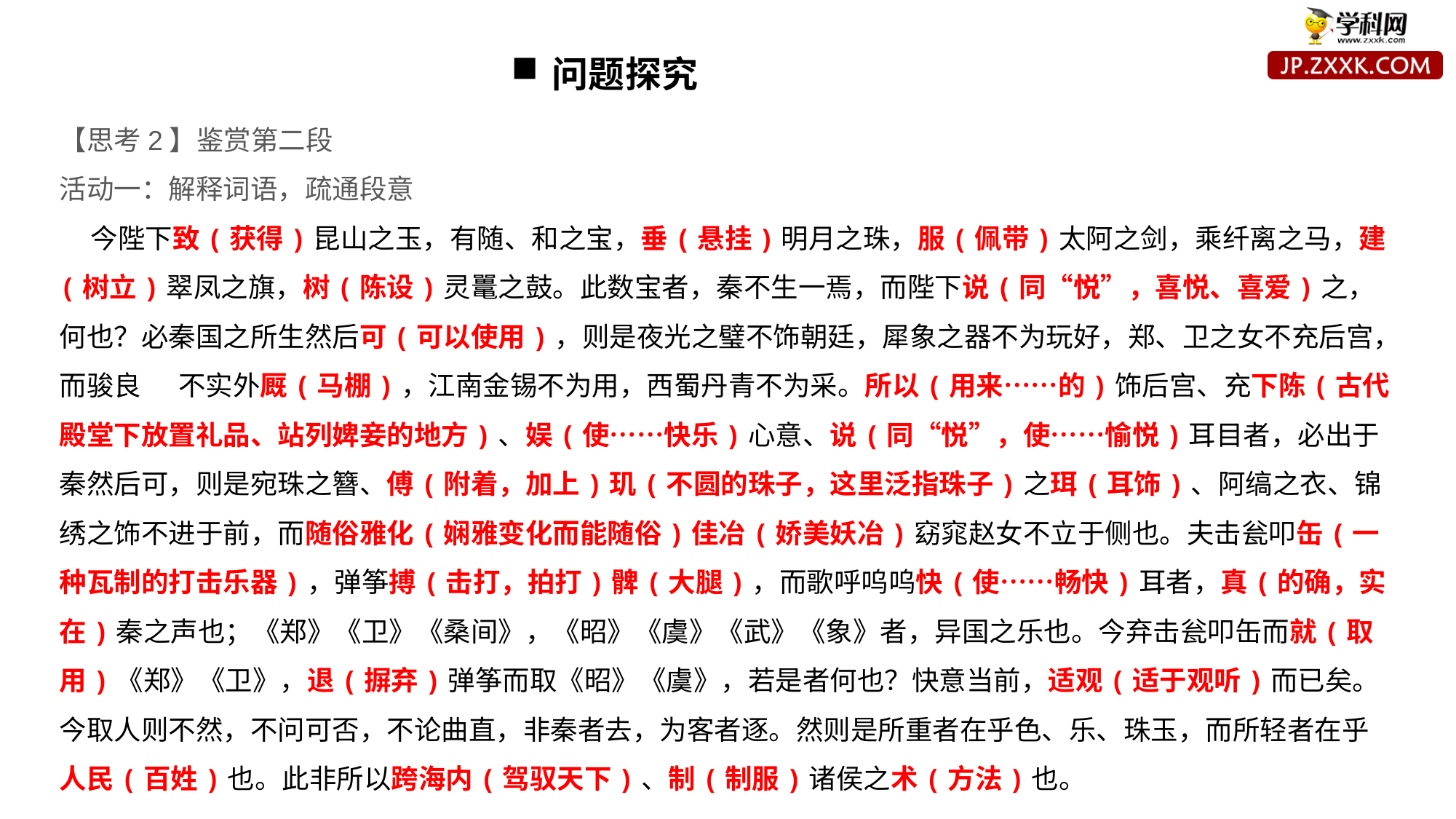

问题探究
【思考2】鉴赏第二段
活动一：解释词语，疏通段意
    今陛下致(获得)昆山之玉，有随、和之宝，垂(悬挂)明月之珠，服(佩带)太阿之剑，乘纤离之马，建(树立)翠凤之旗，树(陈设)灵鼍之鼓。此数宝者，秦不生一焉，而陛下说(同“悦”，喜悦、喜爱)之，何也？必秦国之所生然后可(可以使用)，则是夜光之璧不饰朝廷，犀象之器不为玩好，郑、卫之女不充后宫，而骏良      不实外厩(马棚)，江南金锡不为用，西蜀丹青不为采。所以(用来……的)饰后宫、充下陈(古代殿堂下放置礼品、站列婢妾的地方)、娱(使……快乐)心意、说(同“悦”，使……愉悦)耳目者，必出于秦然后可，则是宛珠之簪、傅(附着，加上)玑(不圆的珠子，这里泛指珠子)之珥(耳饰)、阿缟之衣、锦绣之饰不进于前，而随俗雅化(娴雅变化而能随俗)佳冶(娇美妖冶)窈窕赵女不立于侧也。夫击瓮叩缶(一种瓦制的打击乐器)，弹筝搏(击打，拍打)髀(大腿)，而歌呼呜呜快(使……畅快)耳者，真(的确，实在)秦之声也；《郑》《卫》《桑间》，《昭》《虞》《武》《象》者，异国之乐也。今弃击瓮叩缶而就(取用)《郑》《卫》，退(摒弃)弹筝而取《昭》《虞》，若是者何也？快意当前，适观(适于观听)而已矣。今取人则不然，不问可否，不论曲直，非秦者去，为客者逐。然则是所重者在乎色、乐、珠玉，而所轻者在乎人民(百姓)也。此非所以跨海内(驾驭天下)、制(制服)诸侯之术(方法)也。